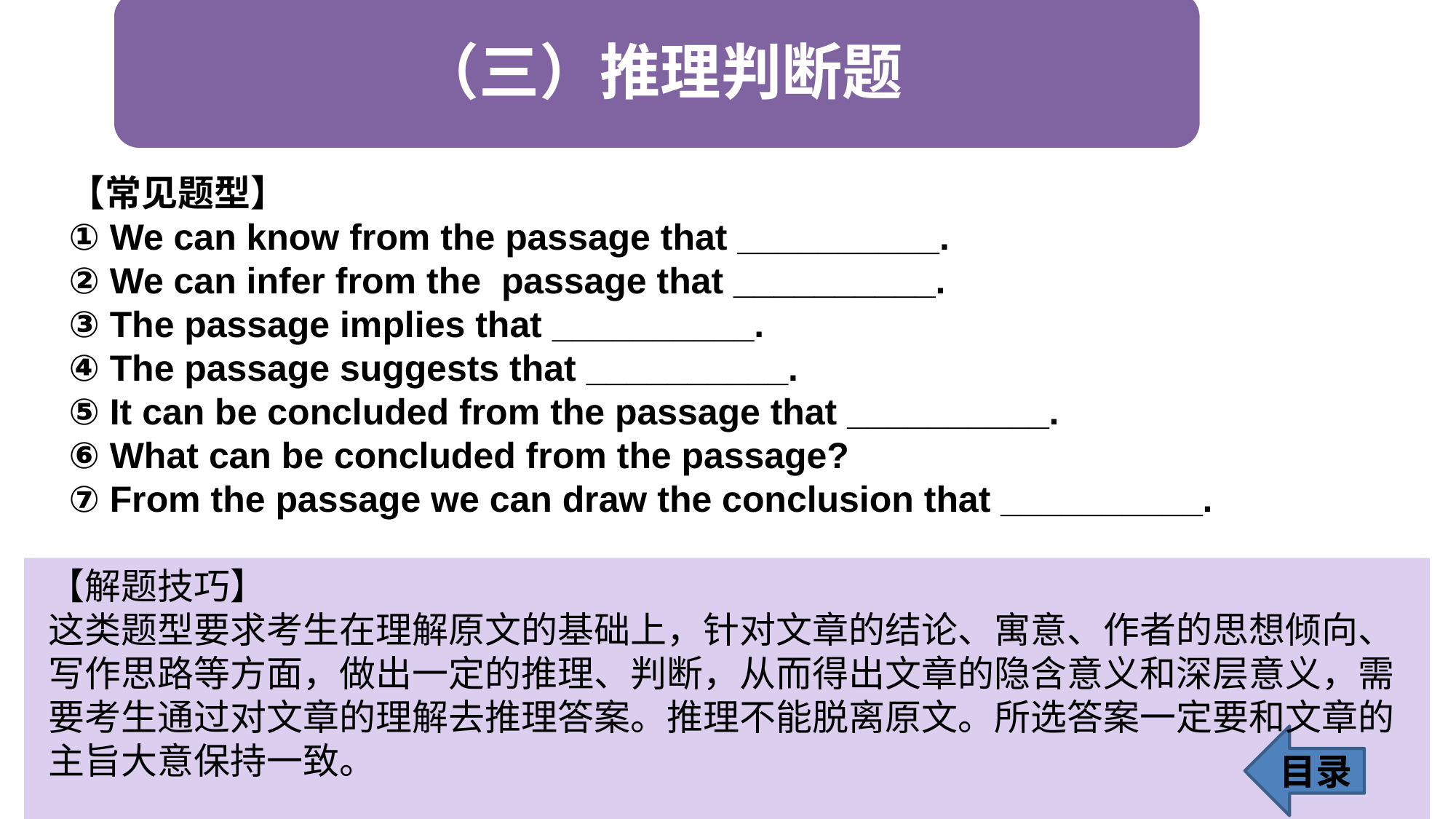

（三）推理判断题
【常见题型】
① We can know from the passage that __________.
② We can infer from the  passage that __________.
③ The passage implies that __________.
④ The passage suggests that __________.
⑤ It can be concluded from the passage that __________.
⑥ What can be concluded from the passage?
⑦ From the passage we can draw the conclusion that __________.
【解题技巧】
这类题型要求考生在理解原文的基础上，针对文章的结论、寓意、作者的思想倾向、写作思路等方面，做出一定的推理、判断，从而得出文章的隐含意义和深层意义，需要考生通过对文章的理解去推理答案。推理不能脱离原文。所选答案一定要和文章的主旨大意保持一致。

目录
20